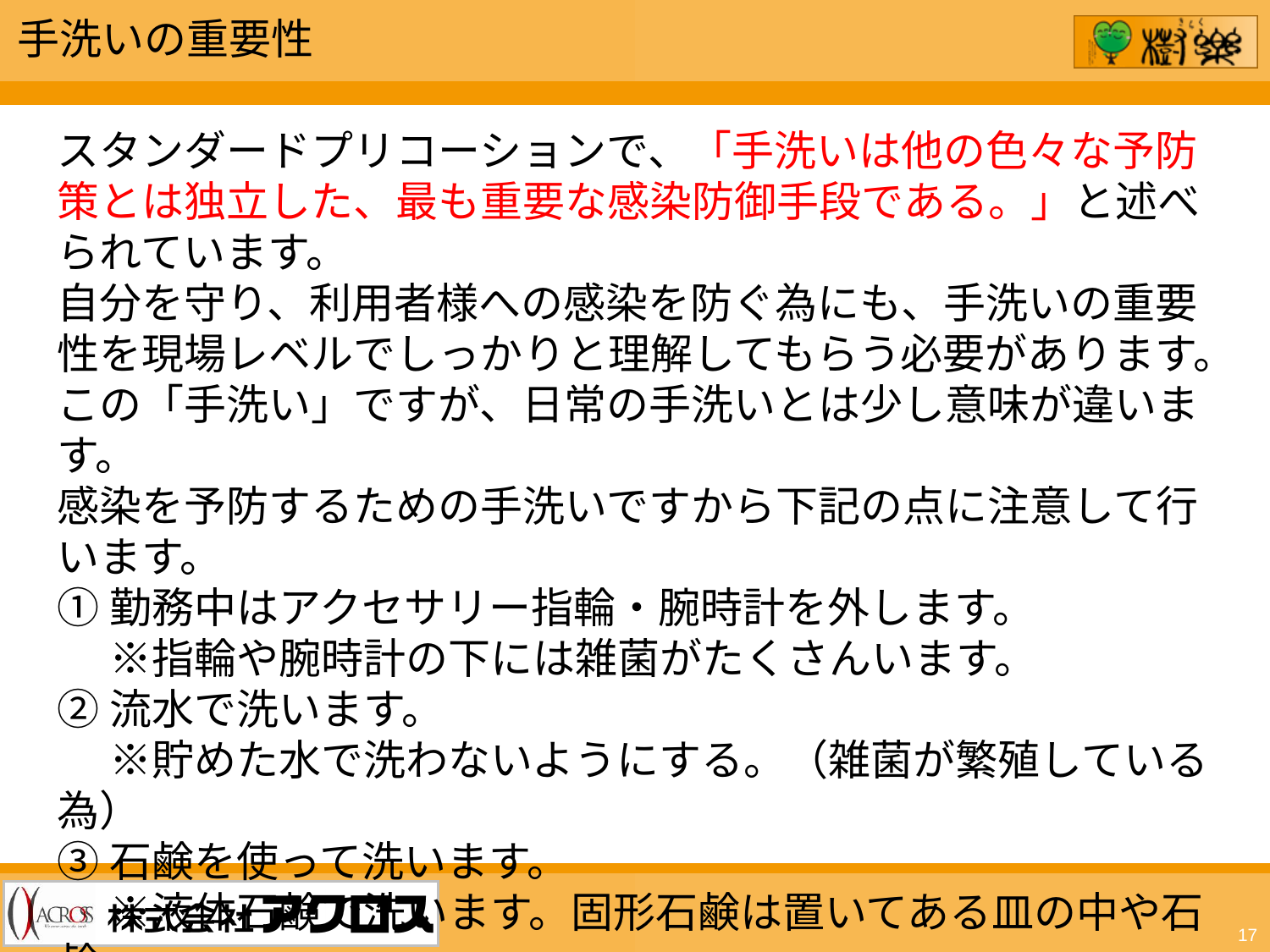

手洗いの重要性
スタンダードプリコーションで、「手洗いは他の色々な予防策とは独立した、最も重要な感染防御手段である。」と述べられています。
自分を守り、利用者様への感染を防ぐ為にも、手洗いの重要性を現場レベルでしっかりと理解してもらう必要があります。
この「手洗い」ですが、日常の手洗いとは少し意味が違います。
感染を予防するための手洗いですから下記の点に注意して行います。
①勤務中はアクセサリー指輪・腕時計を外します。
　 ※指輪や腕時計の下には雑菌がたくさんいます。
②流水で洗います。
　 ※貯めた水で洗わないようにする。（雑菌が繁殖している為）
③石鹸を使って洗います。
　 ※液体石鹸で洗います。固形石鹸は置いてある皿の中や石鹸
　 そのものに雑菌が繁殖しています。
17